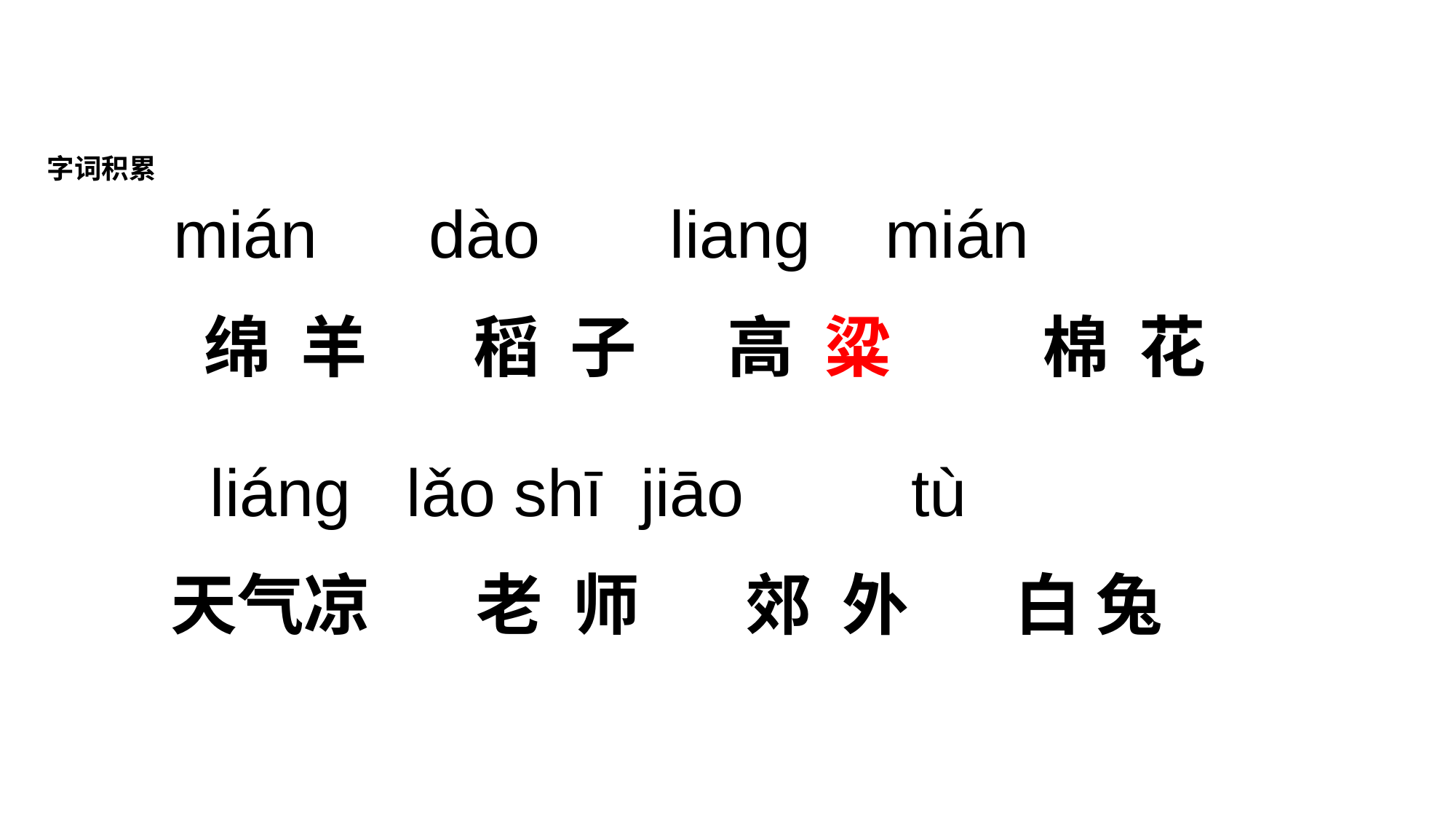

字词积累
mián      dào       liang    mián
 绵  羊       稻  子      高  粱          棉  花
      liáng   lǎo shī  jiāo         tù
   天气凉       老  师       郊  外       白 兔